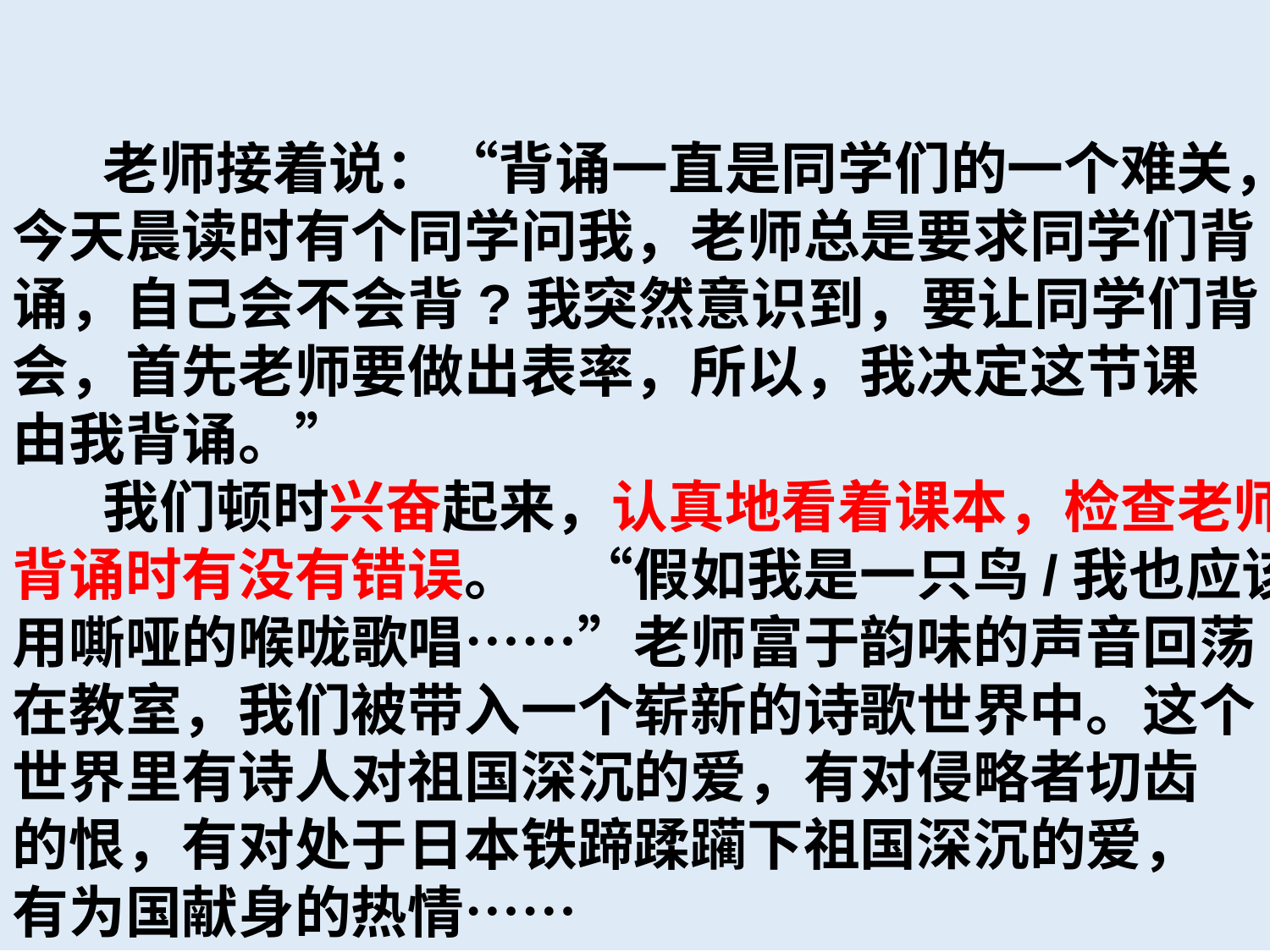

老师接着说：“背诵一直是同学们的一个难关，
今天晨读时有个同学问我，老师总是要求同学们背
诵，自己会不会背?我突然意识到，要让同学们背
会，首先老师要做出表率，所以，我决定这节课
由我背诵。”
      我们顿时兴奋起来，认真地看着课本，检查老师
背诵时有没有错误。　“假如我是一只鸟/我也应该
用嘶哑的喉咙歌唱……”老师富于韵味的声音回荡
在教室，我们被带入一个崭新的诗歌世界中。这个
世界里有诗人对祖国深沉的爱，有对侵略者切齿
的恨，有对处于日本铁蹄蹂躏下祖国深沉的爱，
有为国献身的热情……